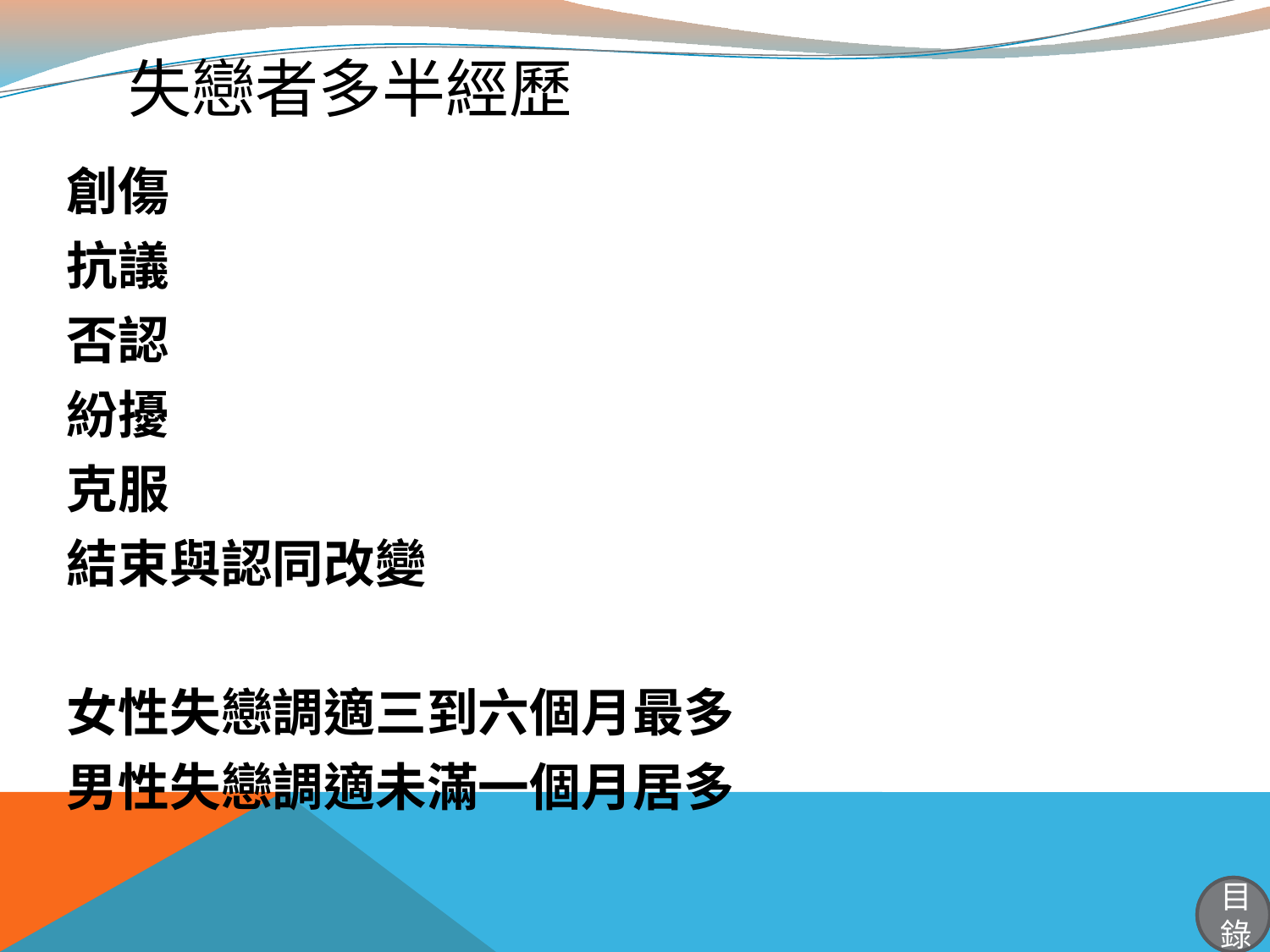

# 失戀者多半經歷
創傷
抗議
否認
紛擾
克服
結束與認同改變

女性失戀調適三到六個月最多
男性失戀調適未滿一個月居多